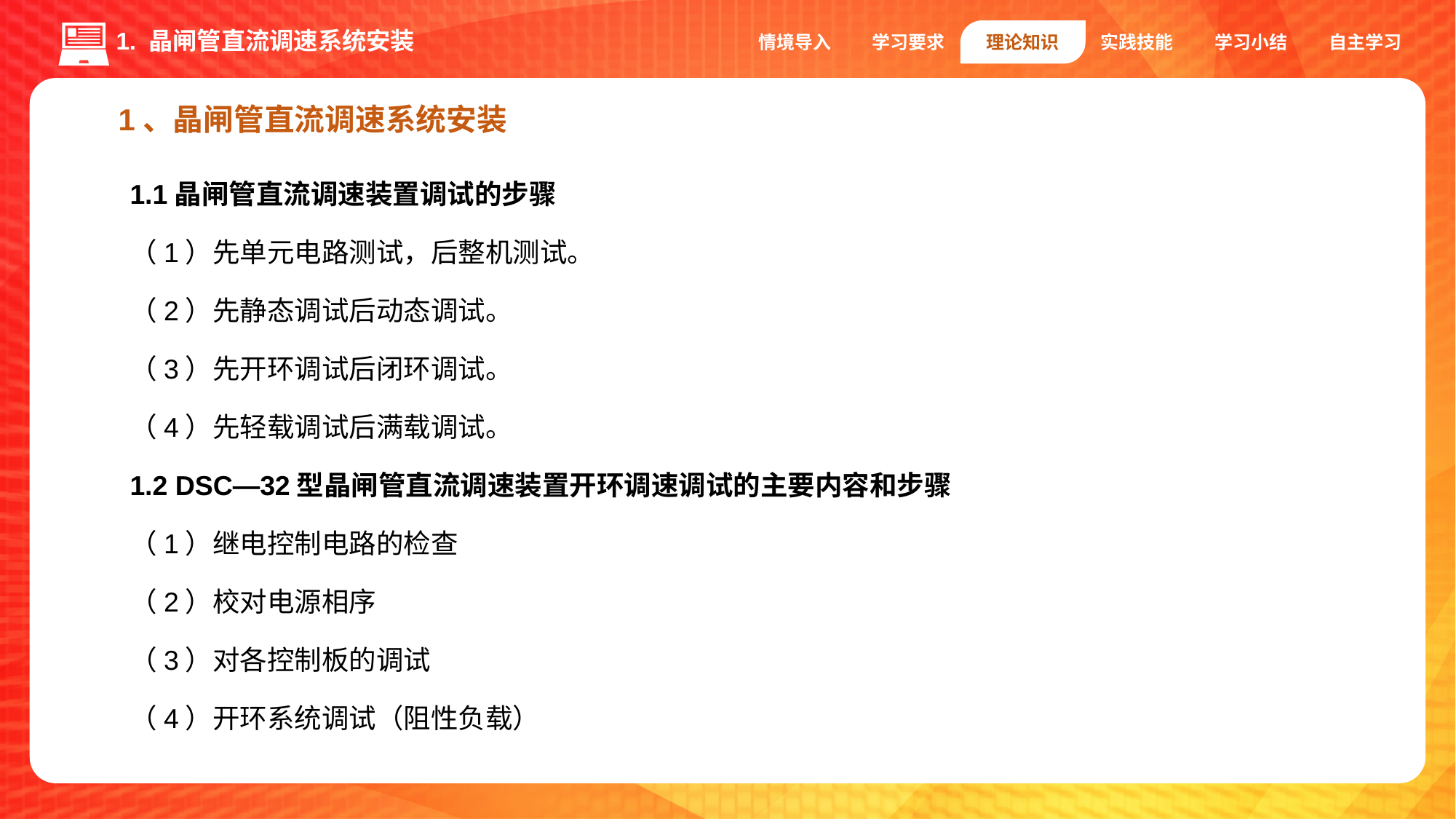

1. 晶闸管直流调速系统安装
情境导入
学习要求
理论知识
实践技能
学习小结
自主学习

1、晶闸管直流调速系统安装
1.1晶闸管直流调速装置调试的步骤
（1）先单元电路测试，后整机测试。
（2）先静态调试后动态调试。
（3）先开环调试后闭环调试。
（4）先轻载调试后满载调试。
1.2 DSC—32型晶闸管直流调速装置开环调速调试的主要内容和步骤
（1）继电控制电路的检查
（2）校对电源相序
（3）对各控制板的调试
（4）开环系统调试（阻性负载）